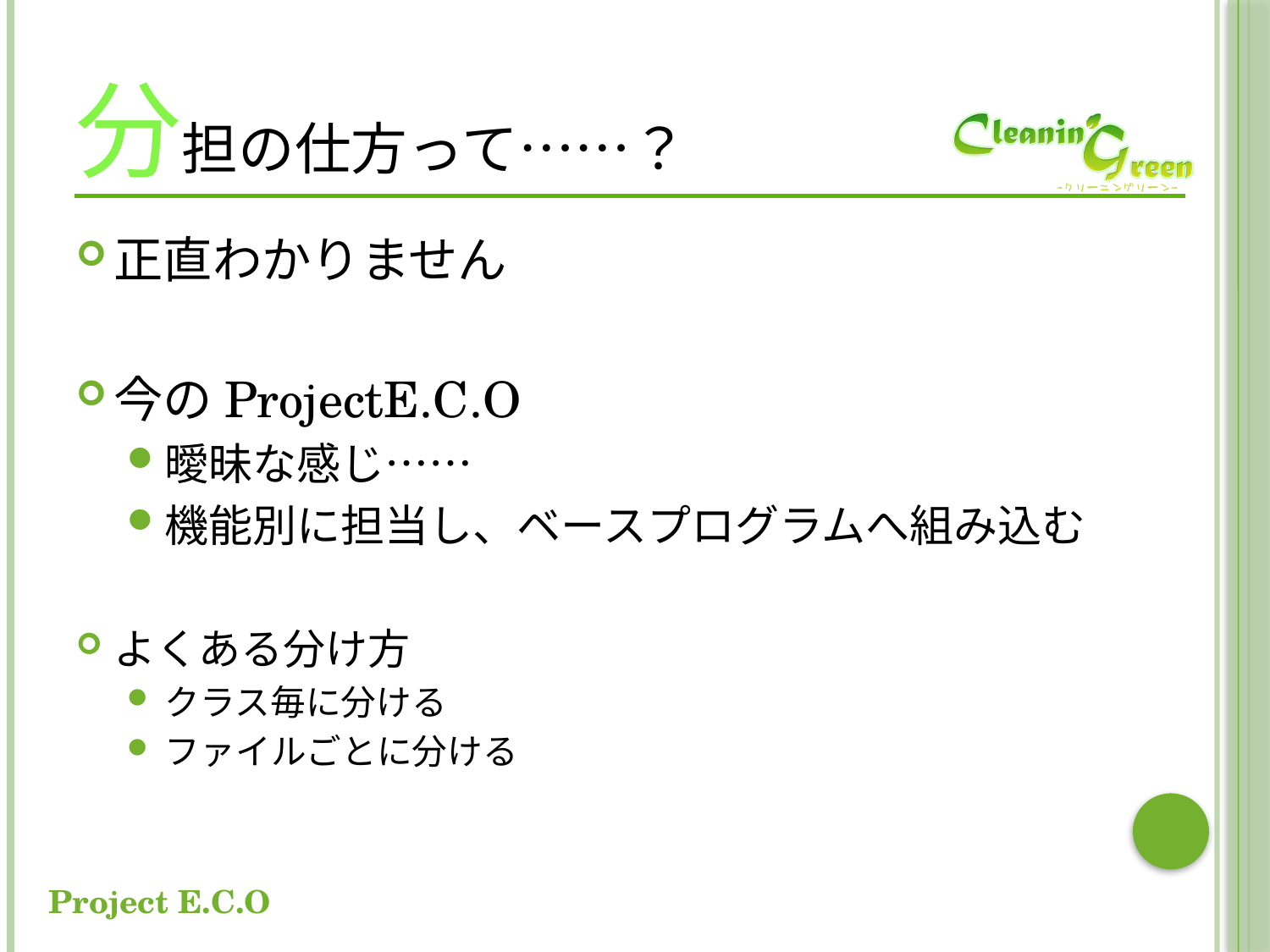

# 分担の仕方って……？
正直わかりません

今のProjectE.C.O
曖昧な感じ……
機能別に担当し、ベースプログラムへ組み込む

よくある分け方
クラス毎に分ける
ファイルごとに分ける